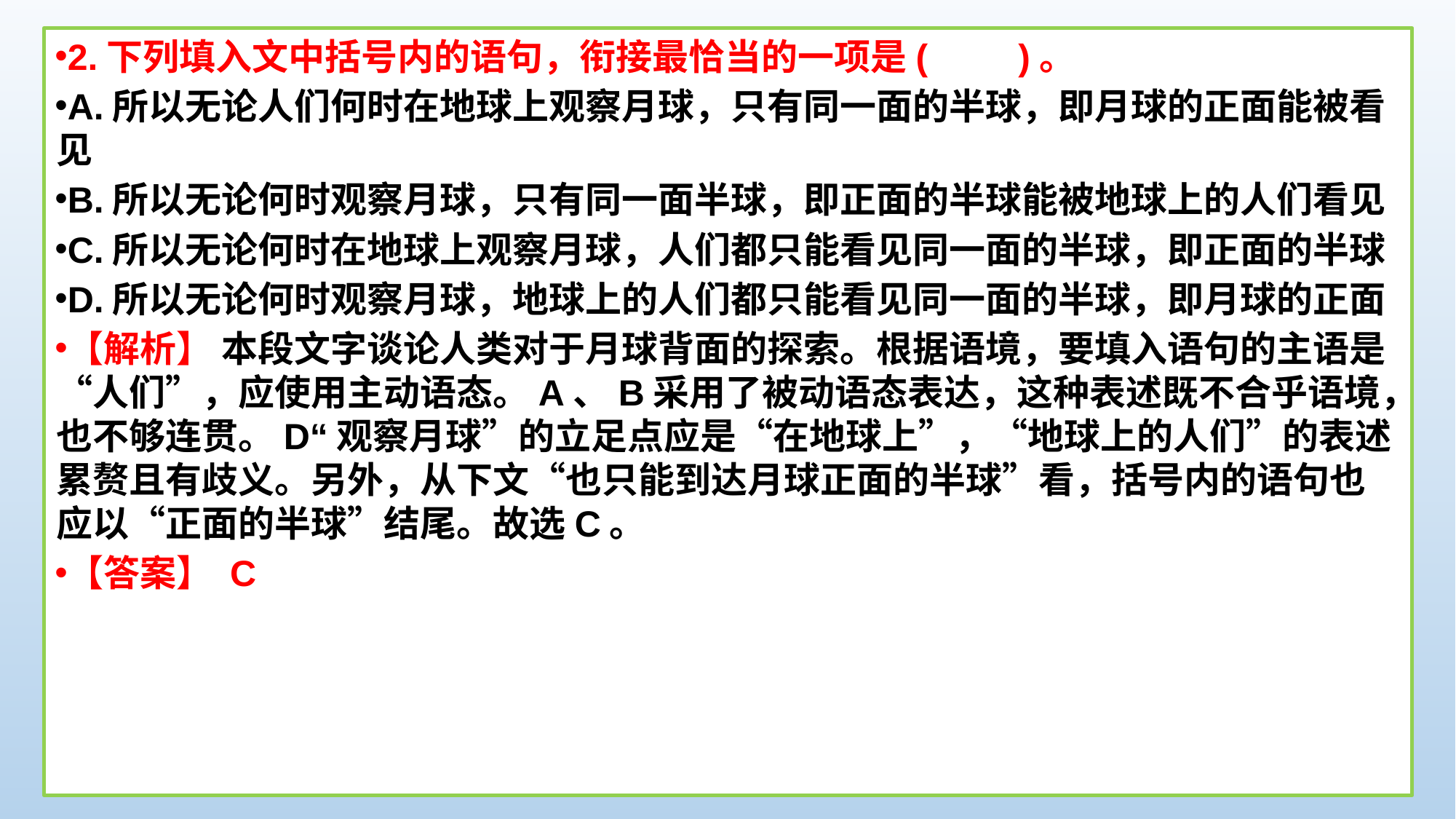

2.下列填入文中括号内的语句，衔接最恰当的一项是(　　)。
A.所以无论人们何时在地球上观察月球，只有同一面的半球，即月球的正面能被看见
B.所以无论何时观察月球，只有同一面半球，即正面的半球能被地球上的人们看见
C.所以无论何时在地球上观察月球，人们都只能看见同一面的半球，即正面的半球
D.所以无论何时观察月球，地球上的人们都只能看见同一面的半球，即月球的正面
【解析】 本段文字谈论人类对于月球背面的探索。根据语境，要填入语句的主语是“人们”，应使用主动语态。A、B采用了被动语态表达，这种表述既不合乎语境，也不够连贯。D“观察月球”的立足点应是“在地球上”，“地球上的人们”的表述累赘且有歧义。另外，从下文“也只能到达月球正面的半球”看，括号内的语句也应以“正面的半球”结尾。故选C。
【答案】 C